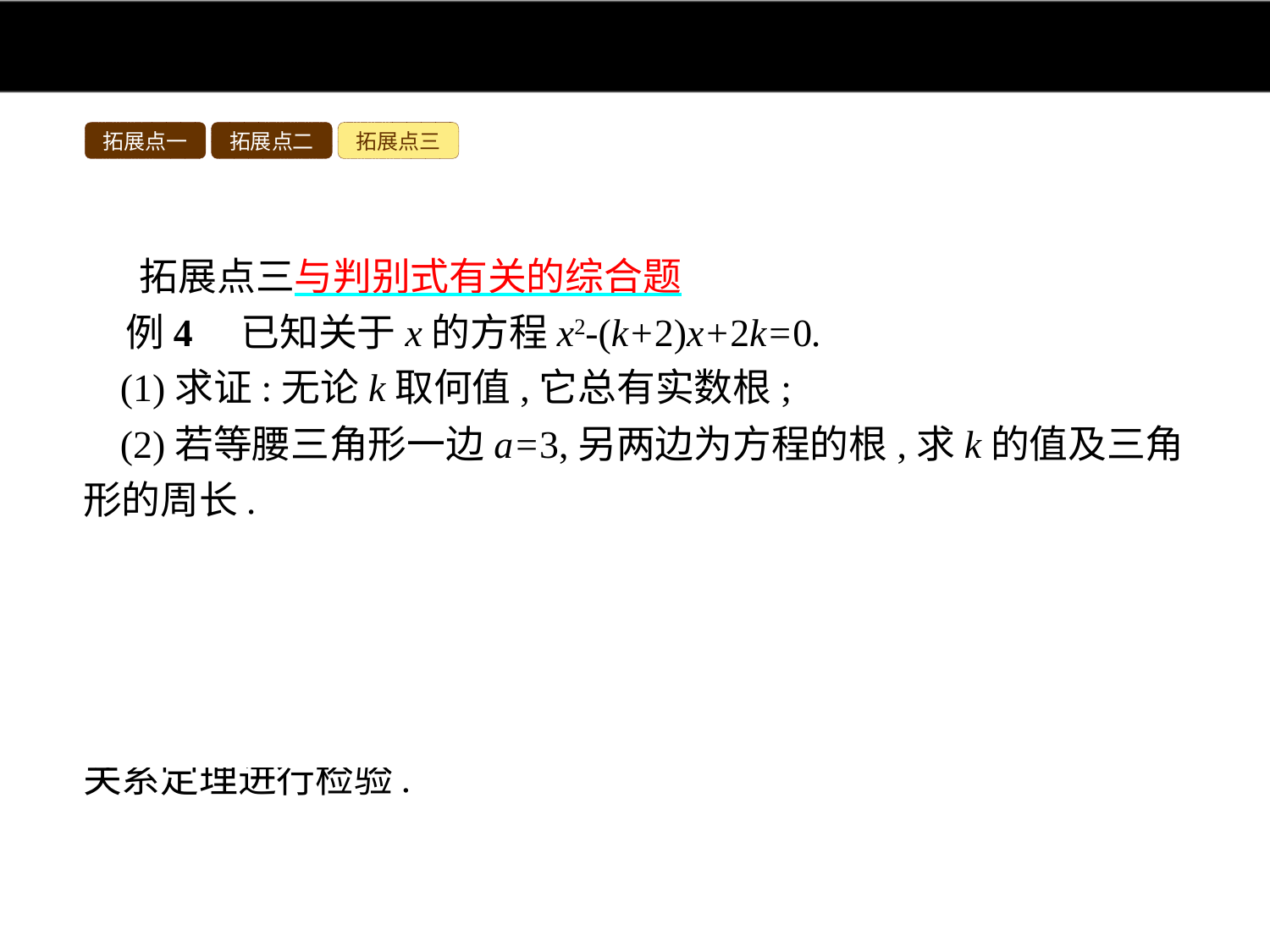

拓展点一
拓展点二
拓展点三
拓展点三与判别式有关的综合题
例4　已知关于x的方程x2-(k+2)x+2k=0.
(1)求证:无论k取何值,它总有实数根;
(2)若等腰三角形一边a=3,另两边为方程的根,求k的值及三角形的周长.
分析:(1)计算方程的根的判别式,若Δ=b2-4ac≥0,则方程有实数根;
(2)已知a=3,则a可能是底,也可能是腰,分两种情况求得b,c的值后,再求出△ABC的周长.注意两种情况都要用三角形三边关系定理进行检验.